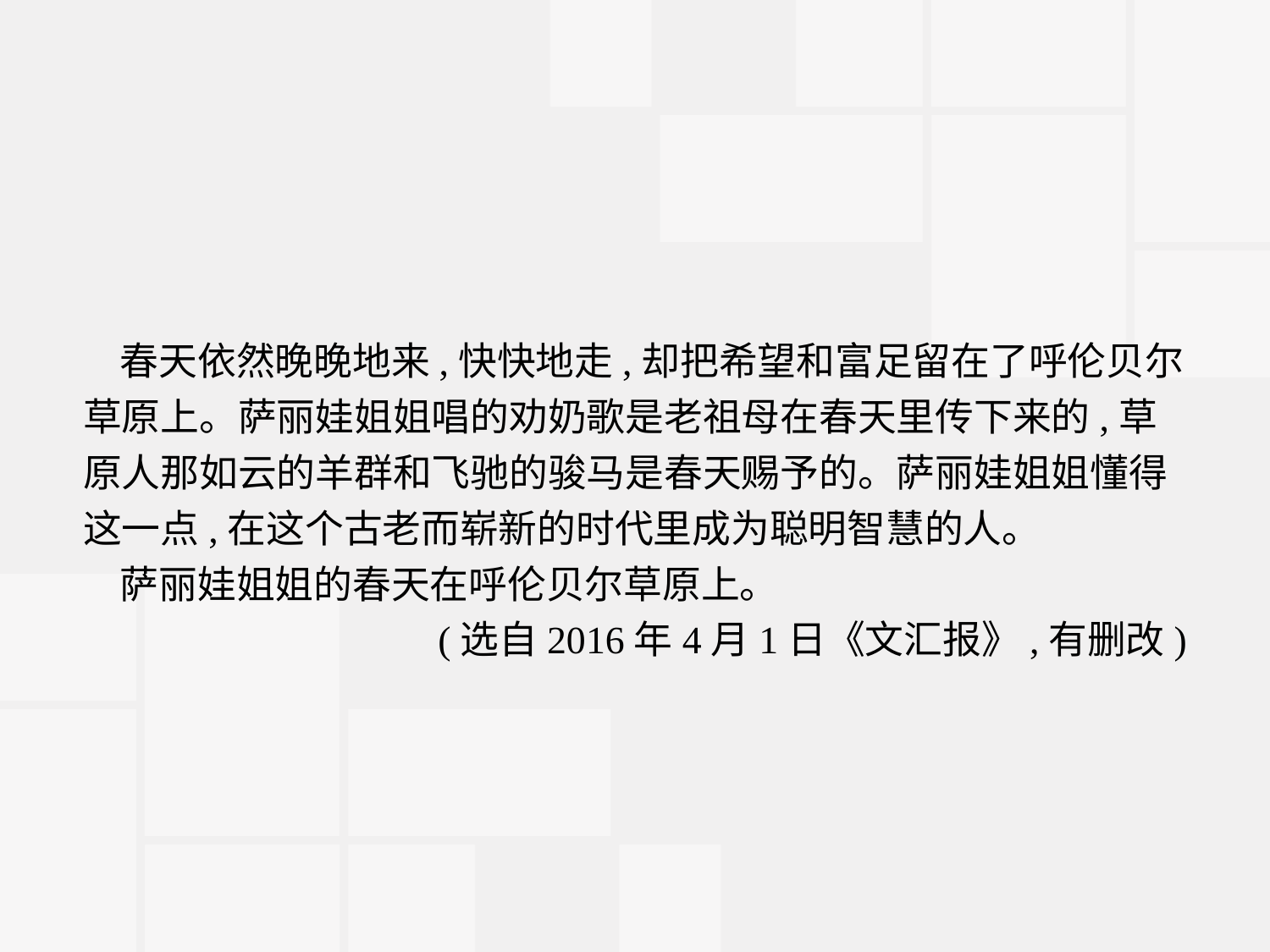

春天依然晚晚地来,快快地走,却把希望和富足留在了呼伦贝尔草原上。萨丽娃姐姐唱的劝奶歌是老祖母在春天里传下来的,草原人那如云的羊群和飞驰的骏马是春天赐予的。萨丽娃姐姐懂得这一点,在这个古老而崭新的时代里成为聪明智慧的人。
萨丽娃姐姐的春天在呼伦贝尔草原上。
(选自2016年4月1日《文汇报》,有删改)